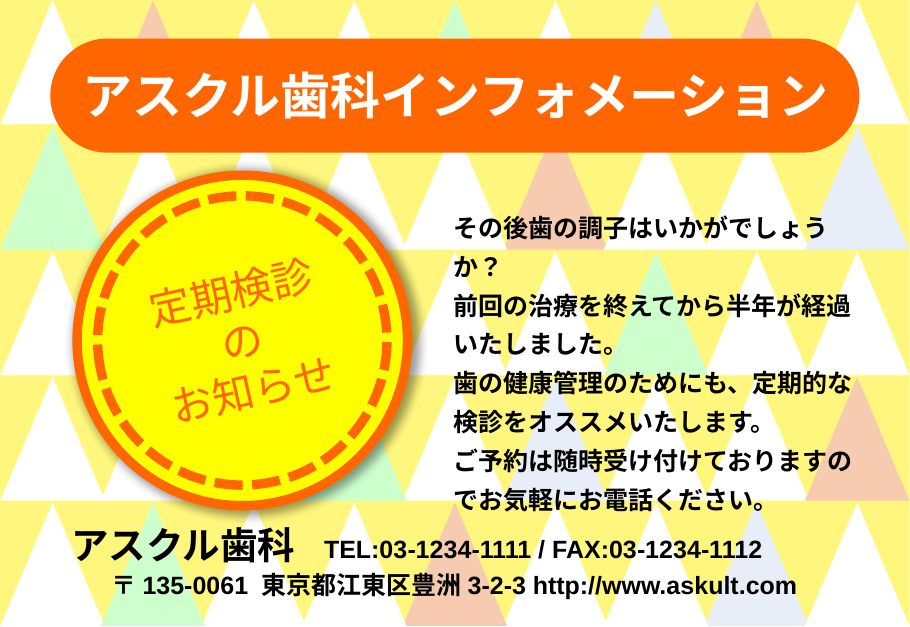

アスクル歯科インフォメーション
定期検診の
お知らせ

その後歯の調子はいかがでしょうか？
前回の治療を終えてから半年が経過いたしました。
歯の健康管理のためにも、定期的な検診をオススメいたします。
ご予約は随時受け付けておりますのでお気軽にお電話ください。
アスクル歯科
TEL:03-1234-1111 / FAX:03-1234-1112
〒135-0061 東京都江東区豊洲3-2-3 http://www.askult.com